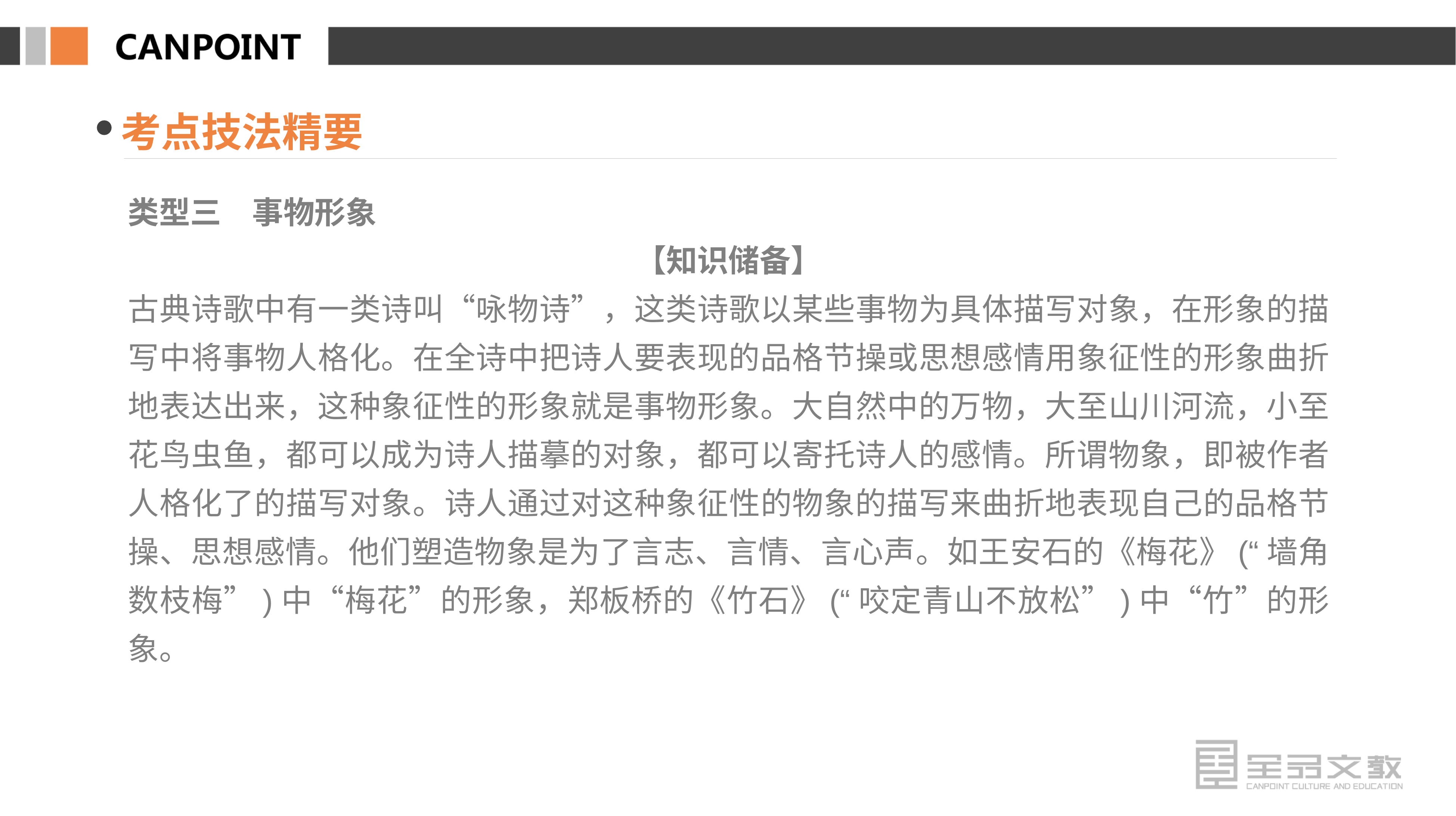

考点技法精要

类型三　事物形象
【知识储备】
古典诗歌中有一类诗叫“咏物诗”，这类诗歌以某些事物为具体描写对象，在形象的描写中将事物人格化。在全诗中把诗人要表现的品格节操或思想感情用象征性的形象曲折地表达出来，这种象征性的形象就是事物形象。大自然中的万物，大至山川河流，小至花鸟虫鱼，都可以成为诗人描摹的对象，都可以寄托诗人的感情。所谓物象，即被作者人格化了的描写对象。诗人通过对这种象征性的物象的描写来曲折地表现自己的品格节操、思想感情。他们塑造物象是为了言志、言情、言心声。如王安石的《梅花》(“墙角数枝梅”)中“梅花”的形象，郑板桥的《竹石》(“咬定青山不放松”)中“竹”的形象。
考点精讲